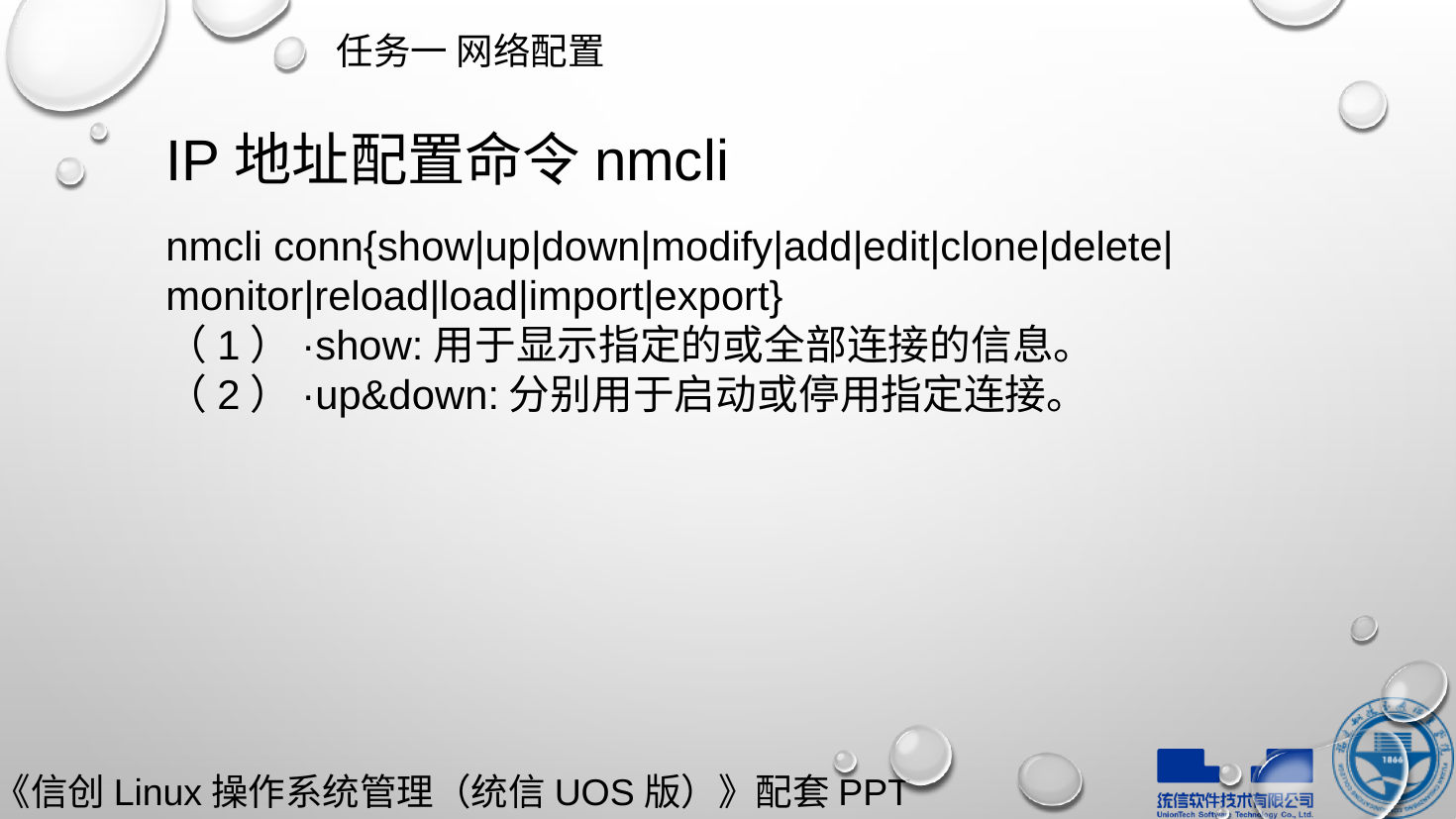

任务一 网络配置
IP地址配置命令nmcli
nmcli conn{show|up|down|modify|add|edit|clone|delete|
monitor|reload|load|import|export}
（1）·show:用于显示指定的或全部连接的信息。
（2）·up&down:分别用于启动或停用指定连接。